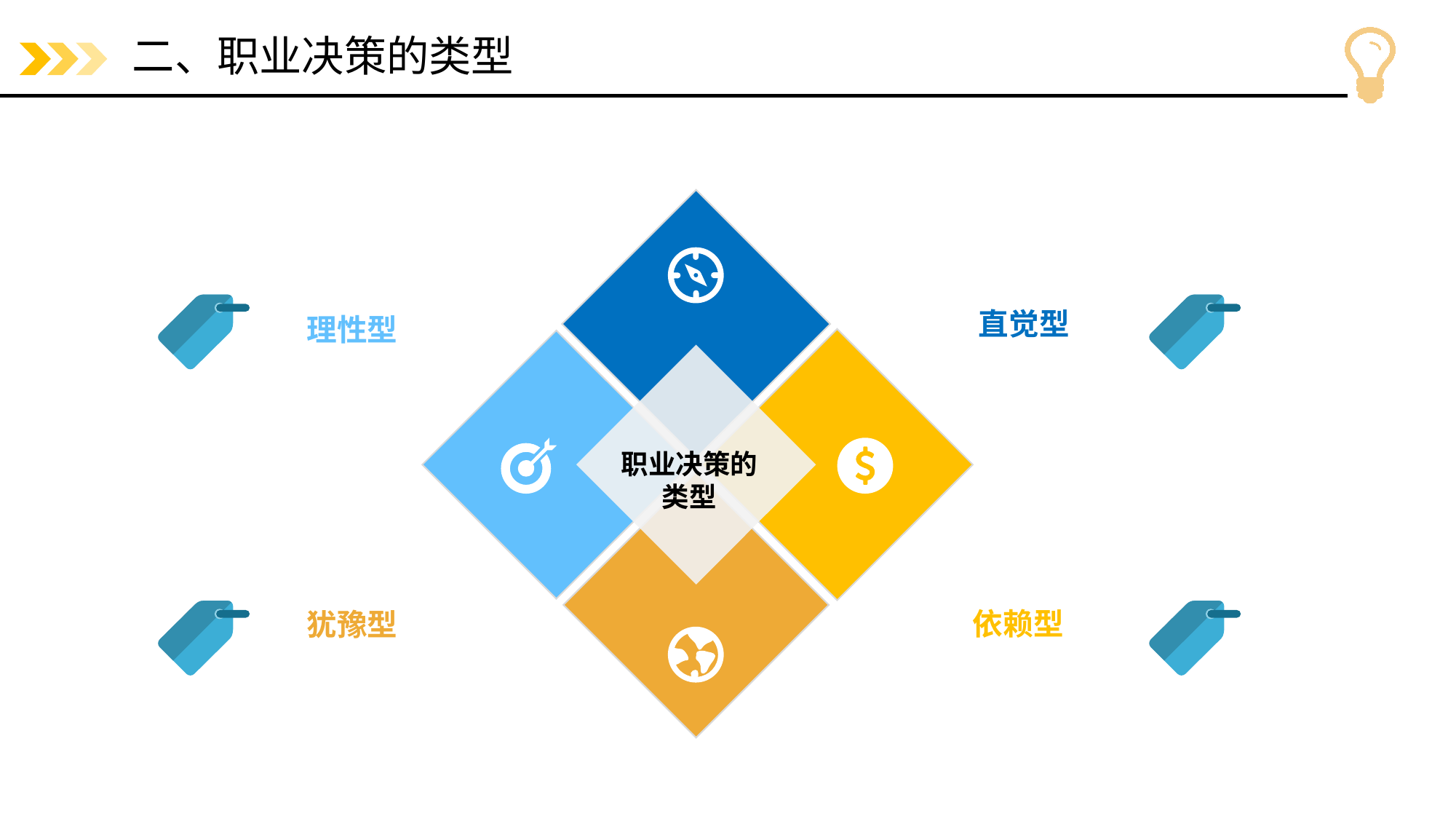

4
# 二、职业决策的类型

直觉型
理性型

依赖型
犹豫型

职业决策的类型